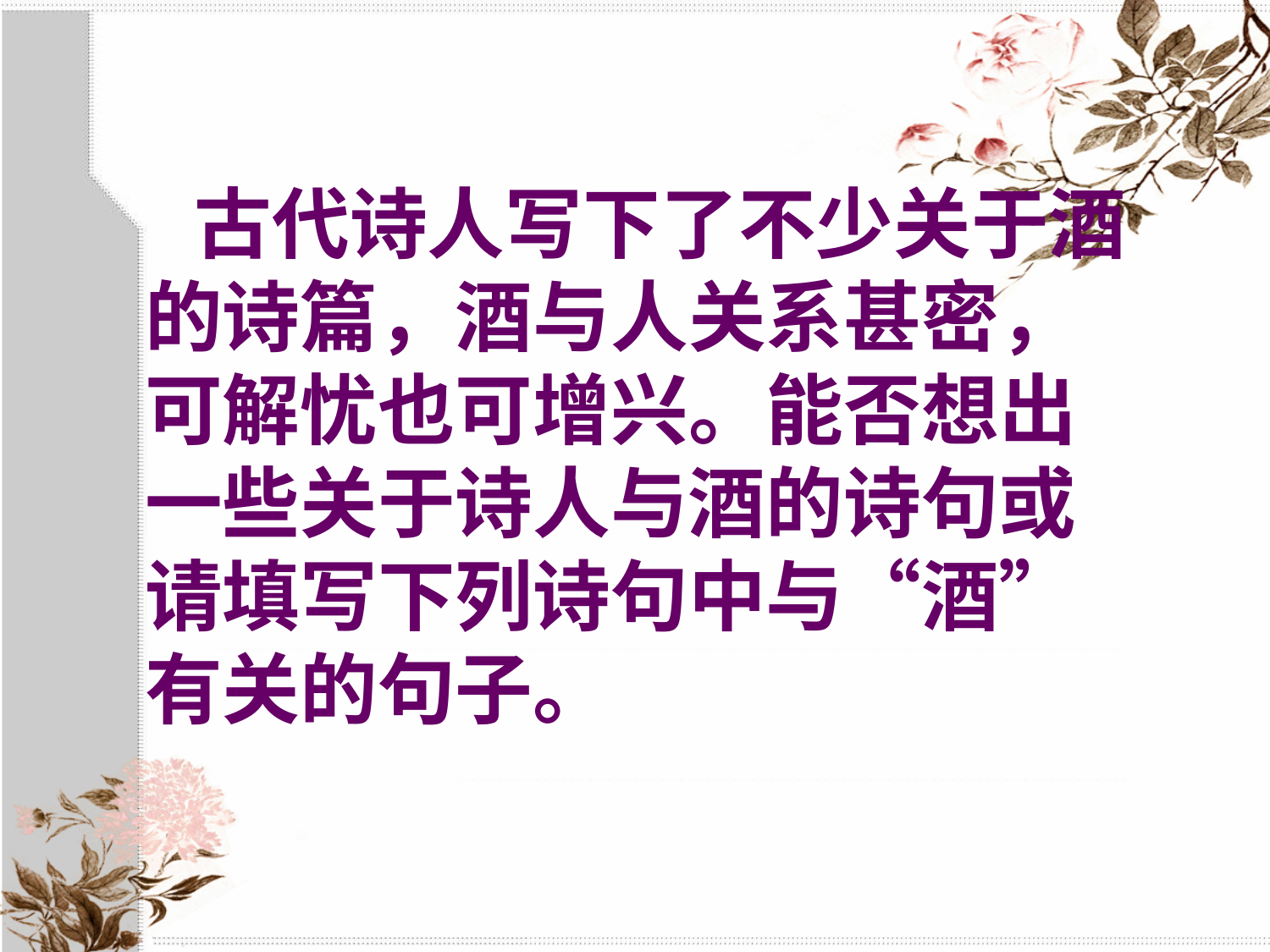

古代诗人写下了不少关于酒的诗篇，酒与人关系甚密，可解忧也可增兴。能否想出一些关于诗人与酒的诗句或请填写下列诗句中与“酒”有关的句子。
15